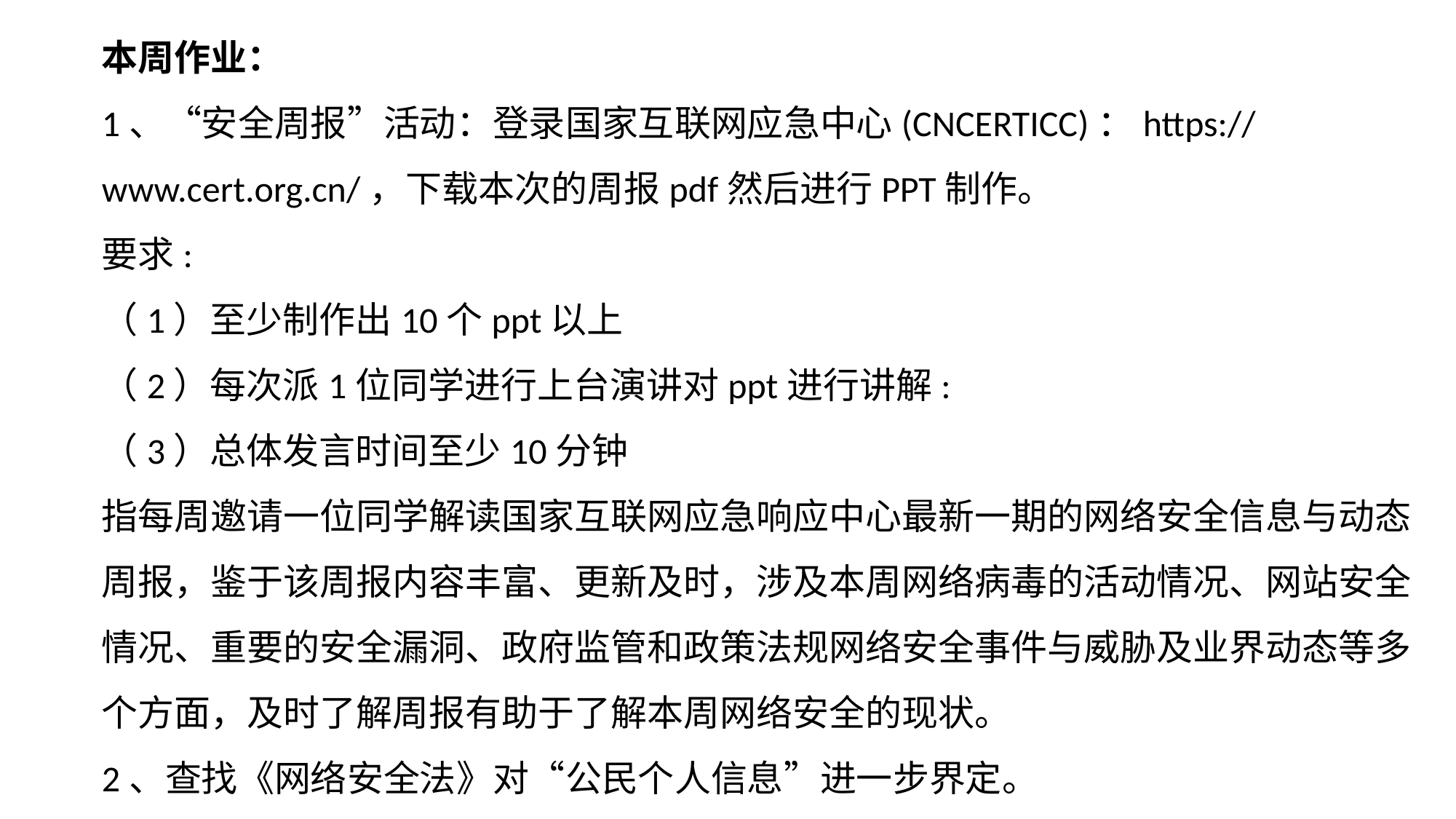

本周作业：
1、“安全周报”活动：登录国家互联网应急中心(CNCERTICC)：https://www.cert.org.cn/，下载本次的周报pdf然后进行PPT制作。
要求:
（1）至少制作出10个ppt以上
（2）每次派1位同学进行上台演讲对ppt进行讲解:
（3）总体发言时间至少10分钟
指每周邀请一位同学解读国家互联网应急响应中心最新一期的网络安全信息与动态周报，鉴于该周报内容丰富、更新及时，涉及本周网络病毒的活动情况、网站安全情况、重要的安全漏洞、政府监管和政策法规网络安全事件与威胁及业界动态等多个方面，及时了解周报有助于了解本周网络安全的现状。
2、查找《网络安全法》对“公民个人信息”进一步界定。